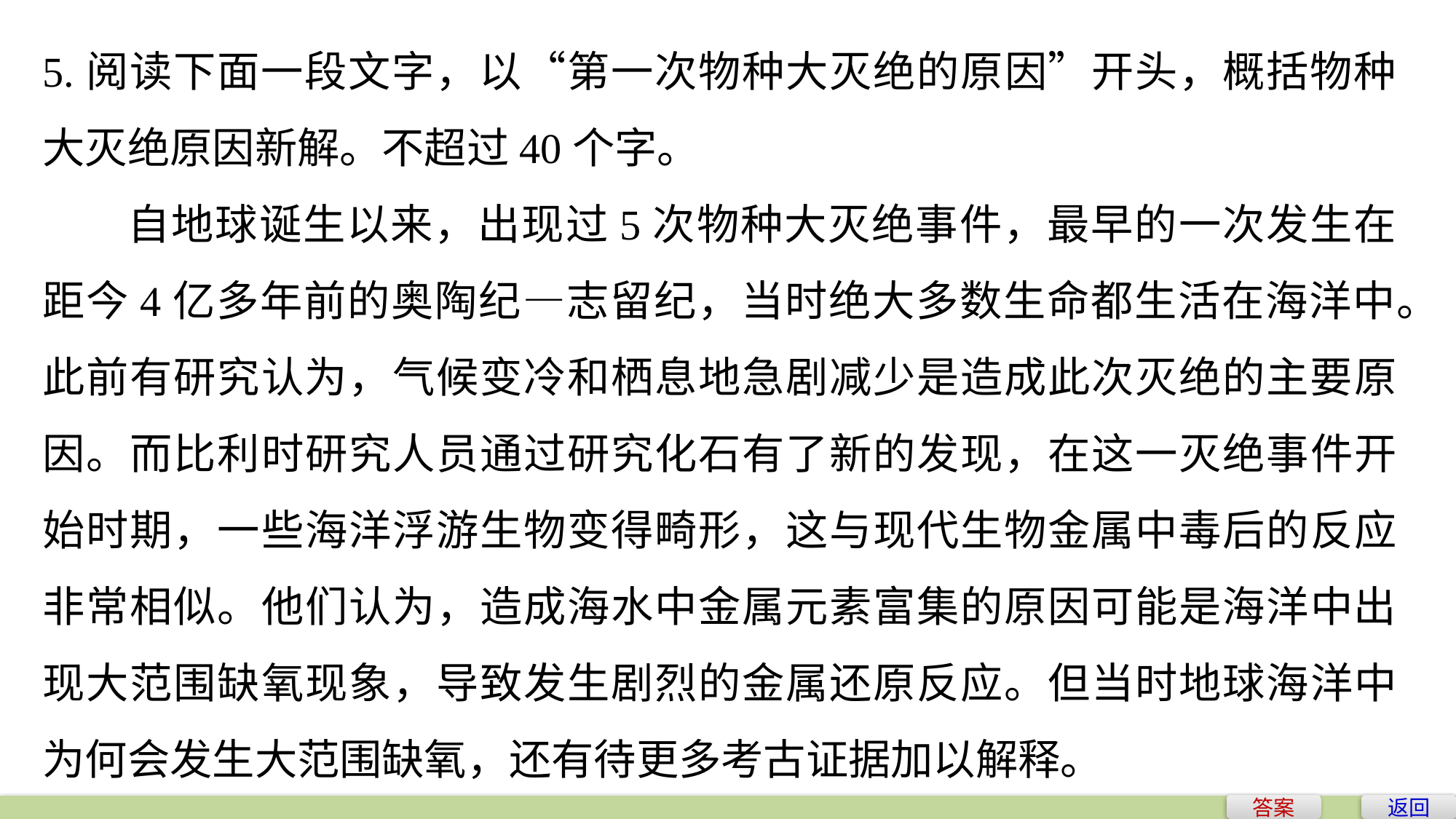

5.阅读下面一段文字，以“第一次物种大灭绝的原因”开头，概括物种大灭绝原因新解。不超过40个字。
自地球诞生以来，出现过5次物种大灭绝事件，最早的一次发生在距今4亿多年前的奥陶纪—志留纪，当时绝大多数生命都生活在海洋中。此前有研究认为，气候变冷和栖息地急剧减少是造成此次灭绝的主要原因。而比利时研究人员通过研究化石有了新的发现，在这一灭绝事件开始时期，一些海洋浮游生物变得畸形，这与现代生物金属中毒后的反应非常相似。他们认为，造成海水中金属元素富集的原因可能是海洋中出现大范围缺氧现象，导致发生剧烈的金属还原反应。但当时地球海洋中为何会发生大范围缺氧，还有待更多考古证据加以解释。
答案
返回